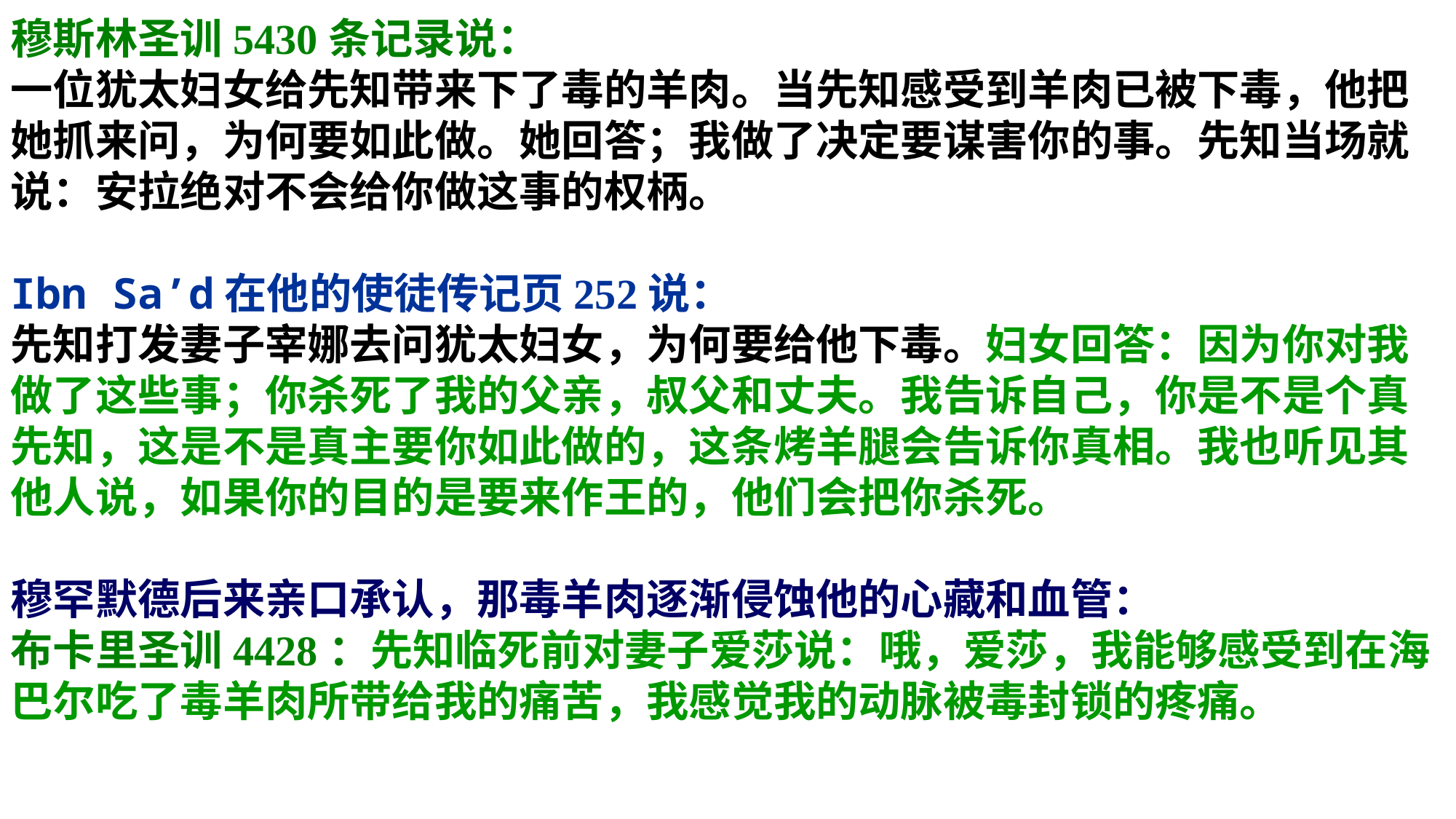

穆斯林圣训5430条记录说：
一位犹太妇女给先知带来下了毒的羊肉。当先知感受到羊肉已被下毒，他把她抓来问，为何要如此做。她回答；我做了决定要谋害你的事。先知当场就说：安拉绝对不会给你做这事的权柄。

Ibn Sa’d在他的使徒传记页252说：
先知打发妻子宰娜去问犹太妇女，为何要给他下毒。妇女回答：因为你对我做了这些事；你杀死了我的父亲，叔父和丈夫。我告诉自己，你是不是个真先知，这是不是真主要你如此做的，这条烤羊腿会告诉你真相。我也听见其他人说，如果你的目的是要来作王的，他们会把你杀死。

穆罕默德后来亲口承认，那毒羊肉逐渐侵蚀他的心藏和血管：
布卡里圣训4428：先知临死前对妻子爱莎说：哦，爱莎，我能够感受到在海巴尔吃了毒羊肉所带给我的痛苦，我感觉我的动脉被毒封锁的疼痛。